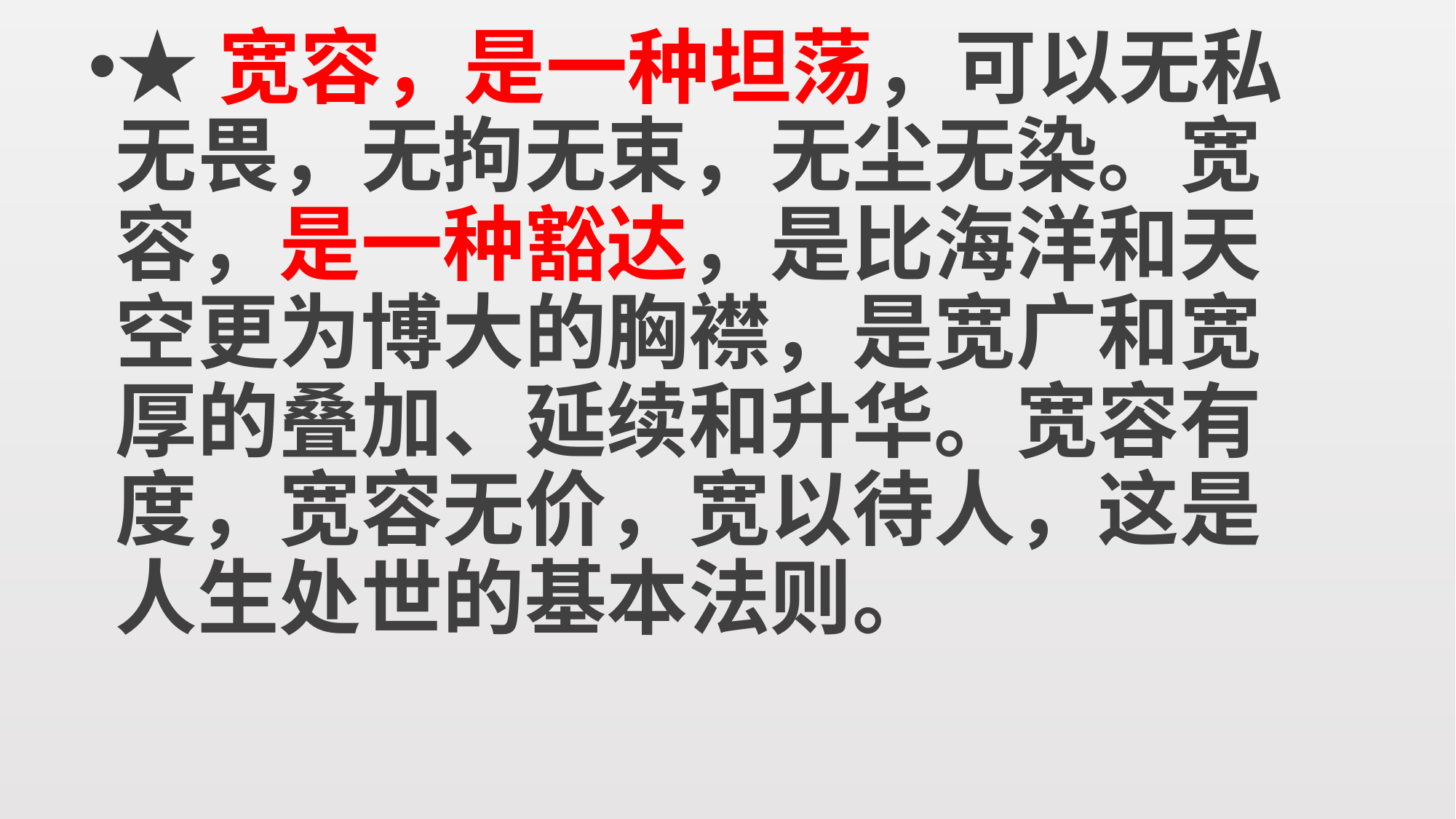

★宽容，是一种坦荡，可以无私无畏，无拘无束，无尘无染。宽容，是一种豁达，是比海洋和天空更为博大的胸襟，是宽广和宽厚的叠加、延续和升华。宽容有度，宽容无价，宽以待人，这是人生处世的基本法则。